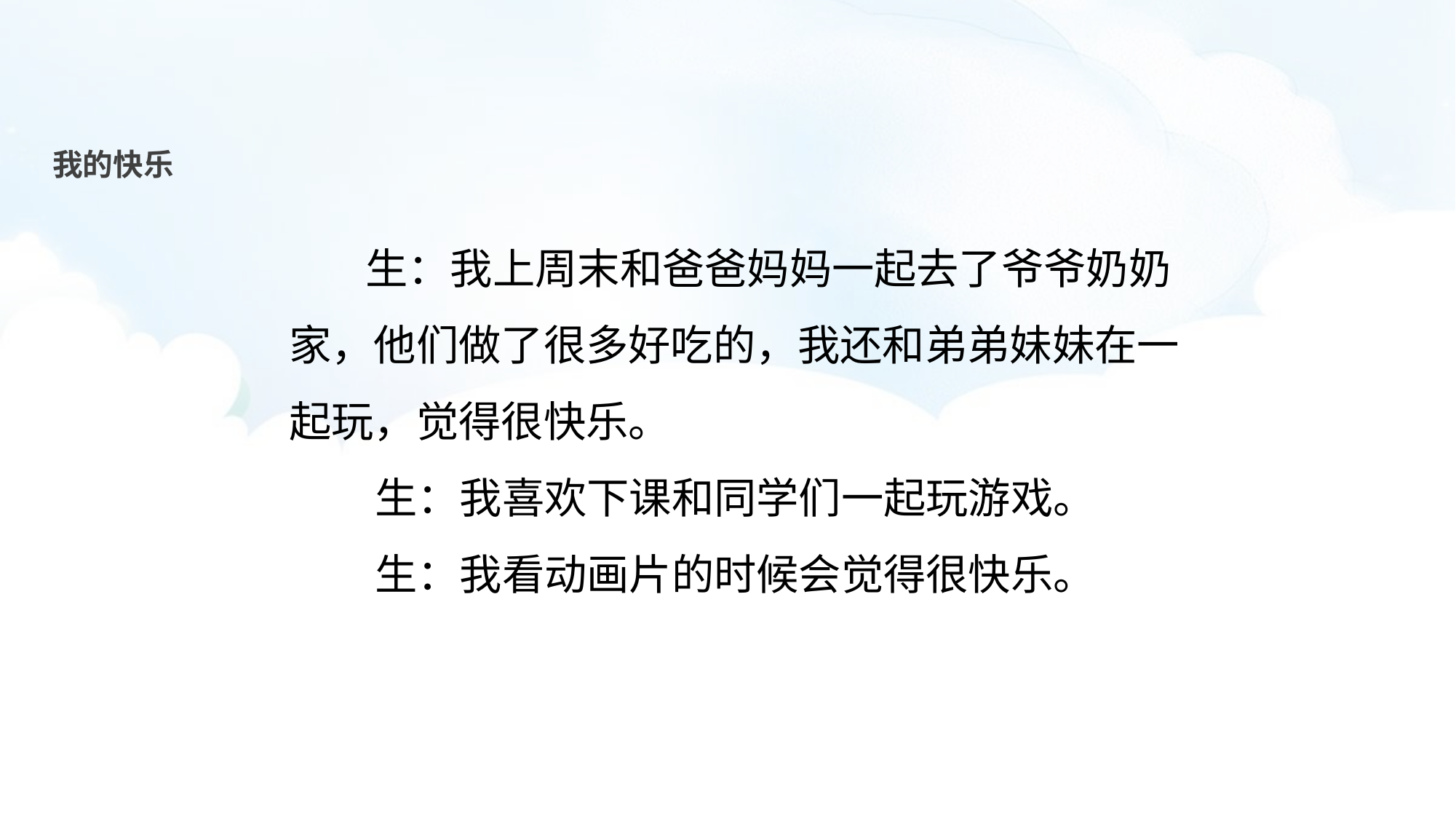

我的快乐
       生：我上周末和爸爸妈妈一起去了爷爷奶奶家，他们做了很多好吃的，我还和弟弟妹妹在一起玩，觉得很快乐。
        生：我喜欢下课和同学们一起玩游戏。
        生：我看动画片的时候会觉得很快乐。